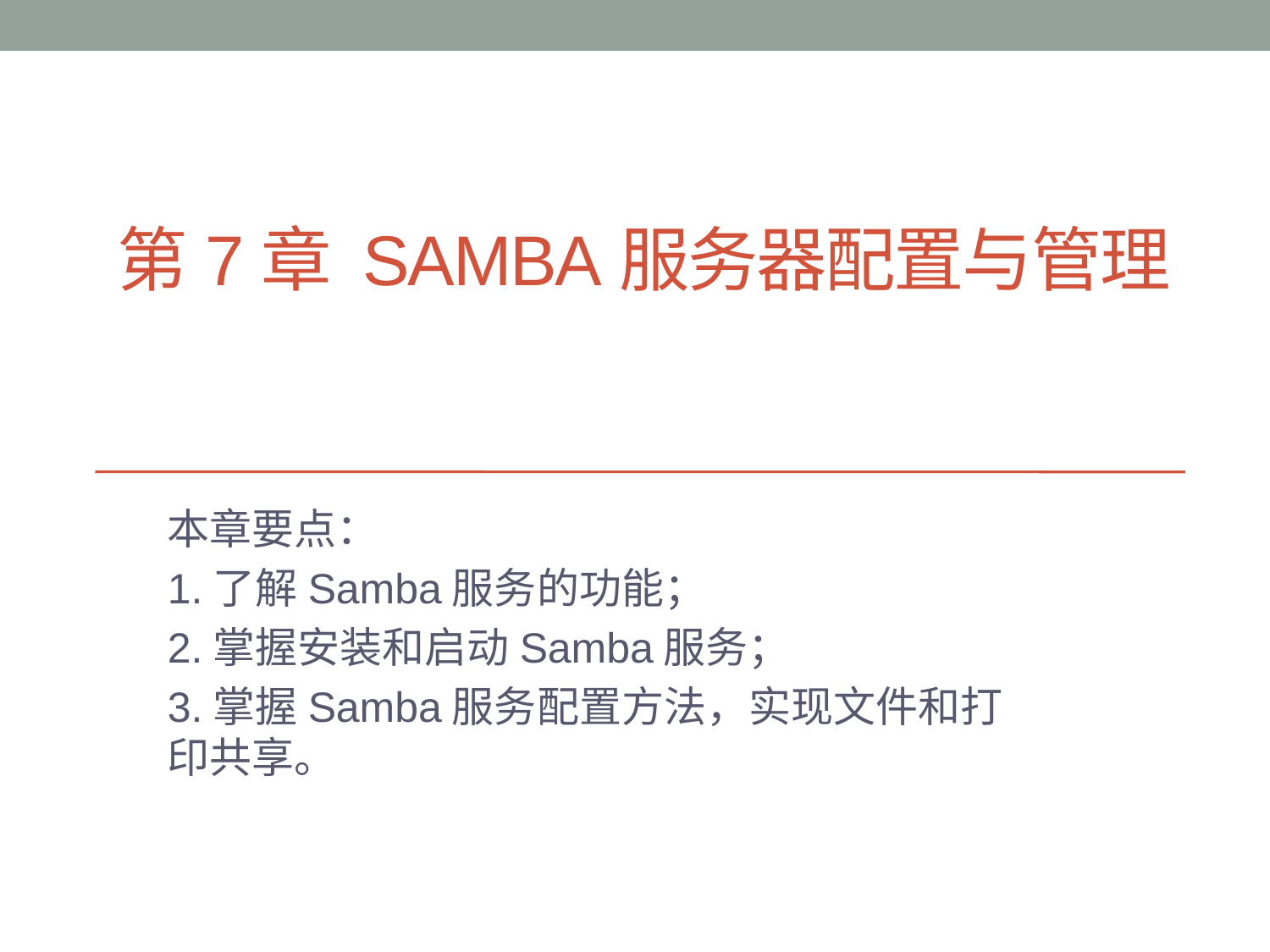

# 第7章 Samba服务器配置与管理
本章要点：
1.了解Samba服务的功能；
2.掌握安装和启动Samba服务；
3.掌握Samba服务配置方法，实现文件和打印共享。